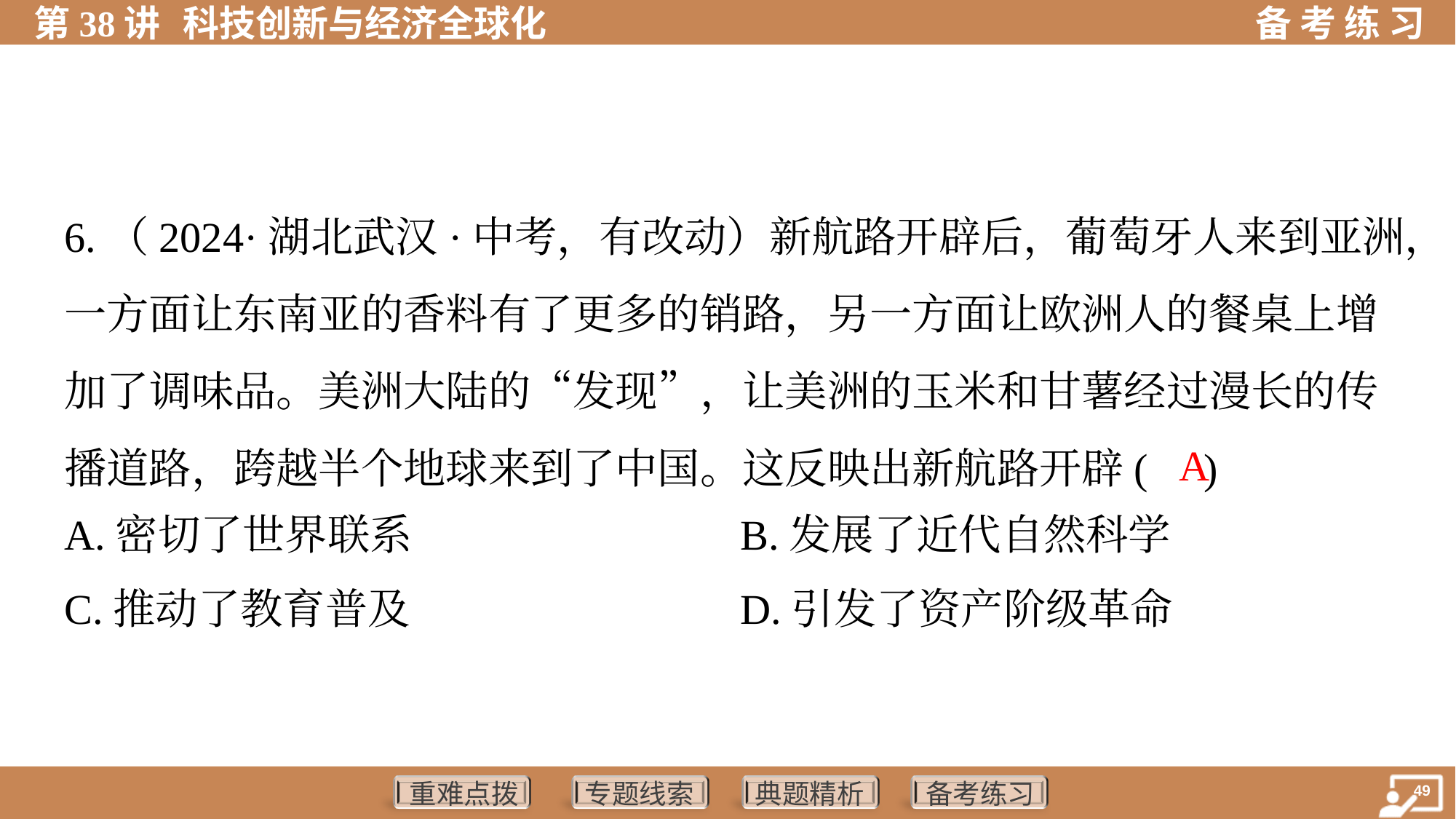

6.（2024·湖北武汉·中考，有改动）新航路开辟后，葡萄牙人来到亚洲，
一方面让东南亚的香料有了更多的销路，另一方面让欧洲人的餐桌上增
加了调味品。美洲大陆的“发现”，让美洲的玉米和甘薯经过漫长的传
播道路，跨越半个地球来到了中国。这反映出新航路开辟(     )
         A
A.密切了世界联系	B.发展了近代自然科学
C.推动了教育普及	D.引发了资产阶级革命